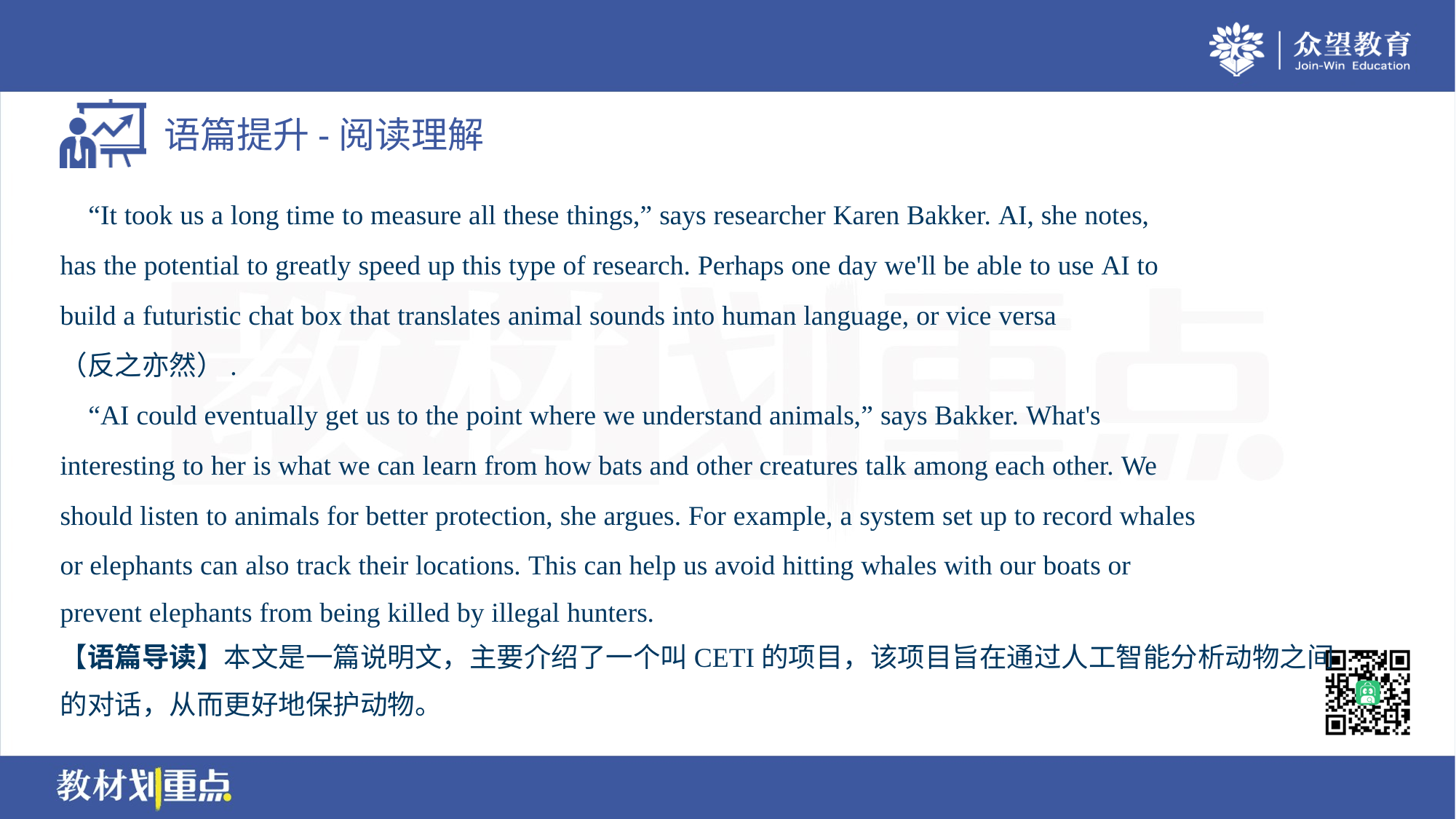

“It took us a long time to measure all these things,” says researcher Karen Bakker. AI, she notes,
has the potential to greatly speed up this type of research. Perhaps one day we'll be able to use AI to
build a futuristic chat box that translates animal sounds into human language, or vice versa
（反之亦然）.
    “AI could eventually get us to the point where we understand animals,” says Bakker. What's
interesting to her is what we can learn from how bats and other creatures talk among each other. We
should listen to animals for better protection, she argues. For example, a system set up to record whales
or elephants can also track their locations. This can help us avoid hitting whales with our boats or
prevent elephants from being killed by illegal hunters.
【语篇导读】本文是一篇说明文，主要介绍了一个叫CETI的项目，该项目旨在通过人工智能分析动物之间
的对话，从而更好地保护动物。